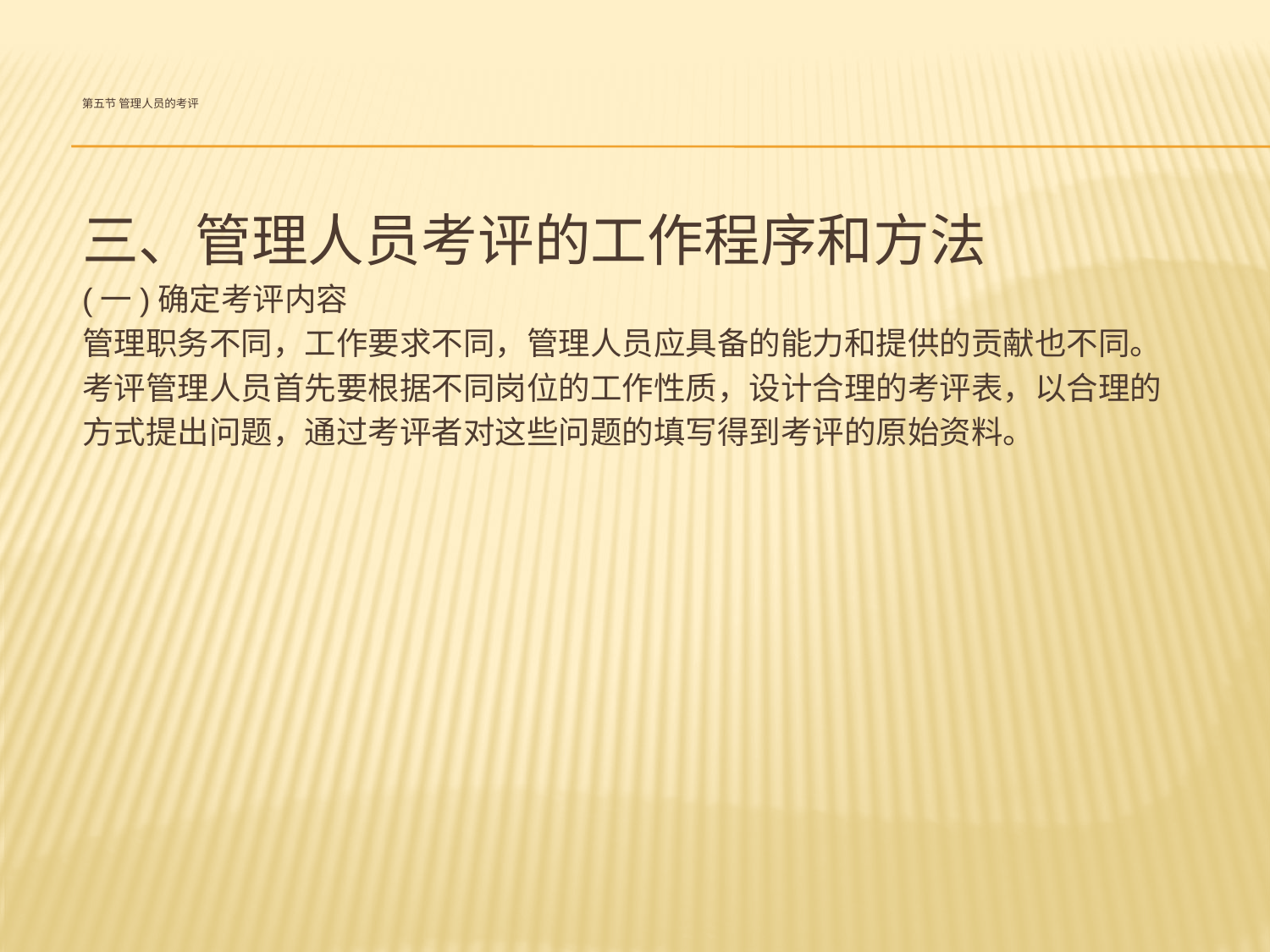

# 第五节 管理人员的考评
三、管理人员考评的工作程序和方法
(一)确定考评内容
管理职务不同，工作要求不同，管理人员应具备的能力和提供的贡献也不同。
考评管理人员首先要根据不同岗位的工作性质，设计合理的考评表，以合理的
方式提出问题，通过考评者对这些问题的填写得到考评的原始资料。